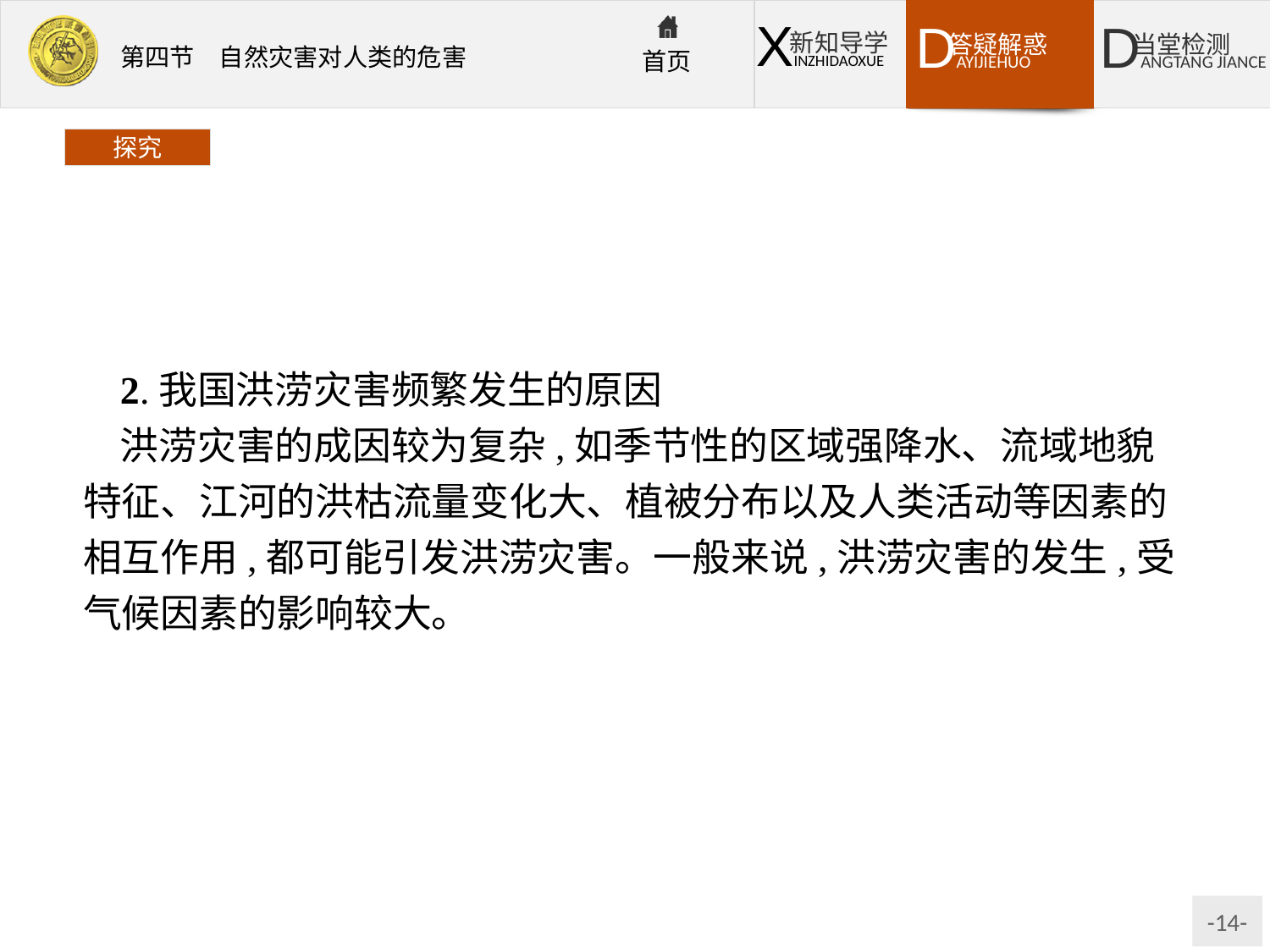

探究
2.我国洪涝灾害频繁发生的原因
洪涝灾害的成因较为复杂,如季节性的区域强降水、流域地貌特征、江河的洪枯流量变化大、植被分布以及人类活动等因素的相互作用,都可能引发洪涝灾害。一般来说,洪涝灾害的发生,受气候因素的影响较大。